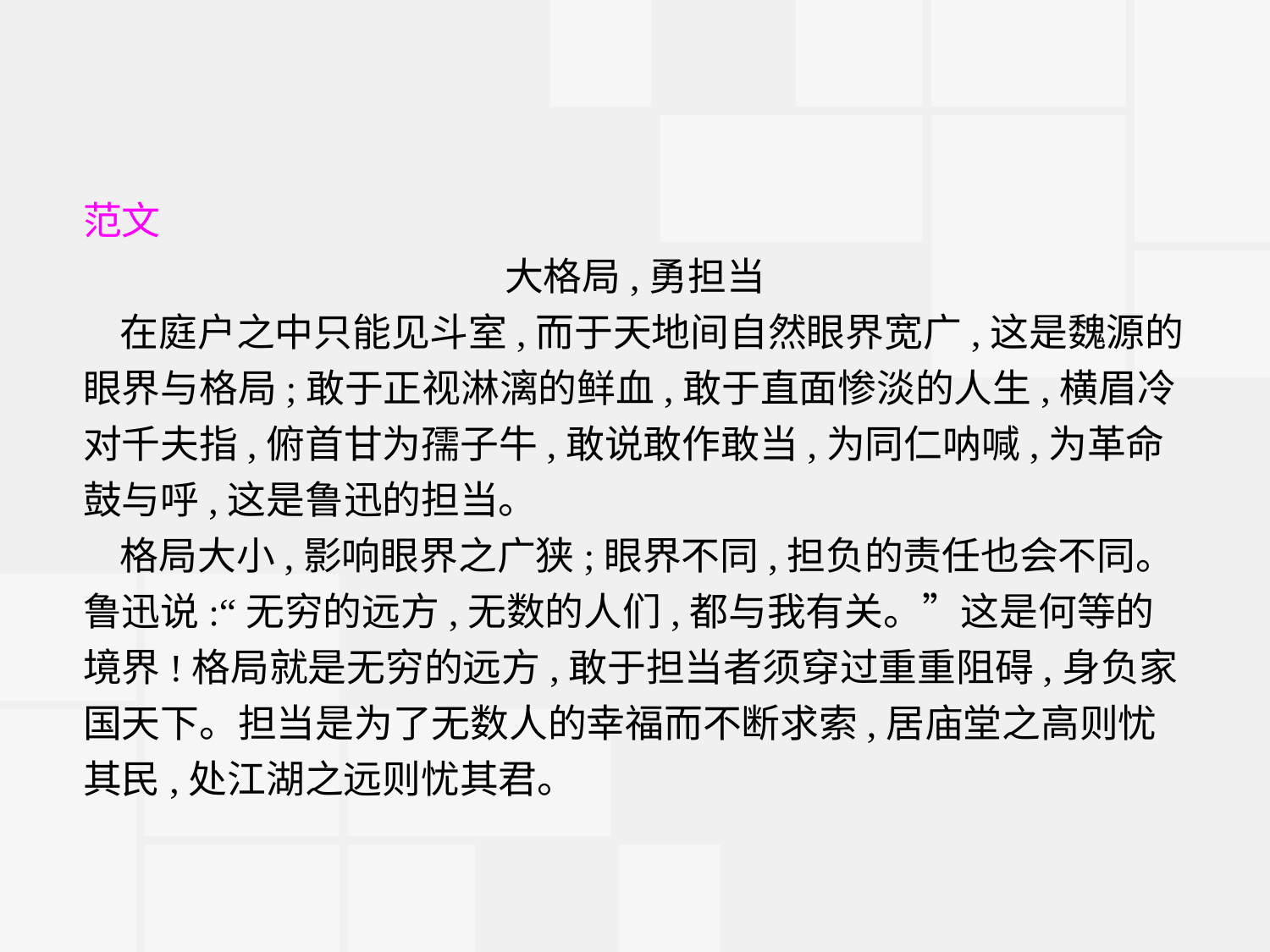

范文
大格局,勇担当
在庭户之中只能见斗室,而于天地间自然眼界宽广,这是魏源的眼界与格局;敢于正视淋漓的鲜血,敢于直面惨淡的人生,横眉冷对千夫指,俯首甘为孺子牛,敢说敢作敢当,为同仁呐喊,为革命鼓与呼,这是鲁迅的担当。
格局大小,影响眼界之广狭;眼界不同,担负的责任也会不同。鲁迅说:“无穷的远方,无数的人们,都与我有关。”这是何等的境界!格局就是无穷的远方,敢于担当者须穿过重重阻碍,身负家国天下。担当是为了无数人的幸福而不断求索,居庙堂之高则忧其民,处江湖之远则忧其君。